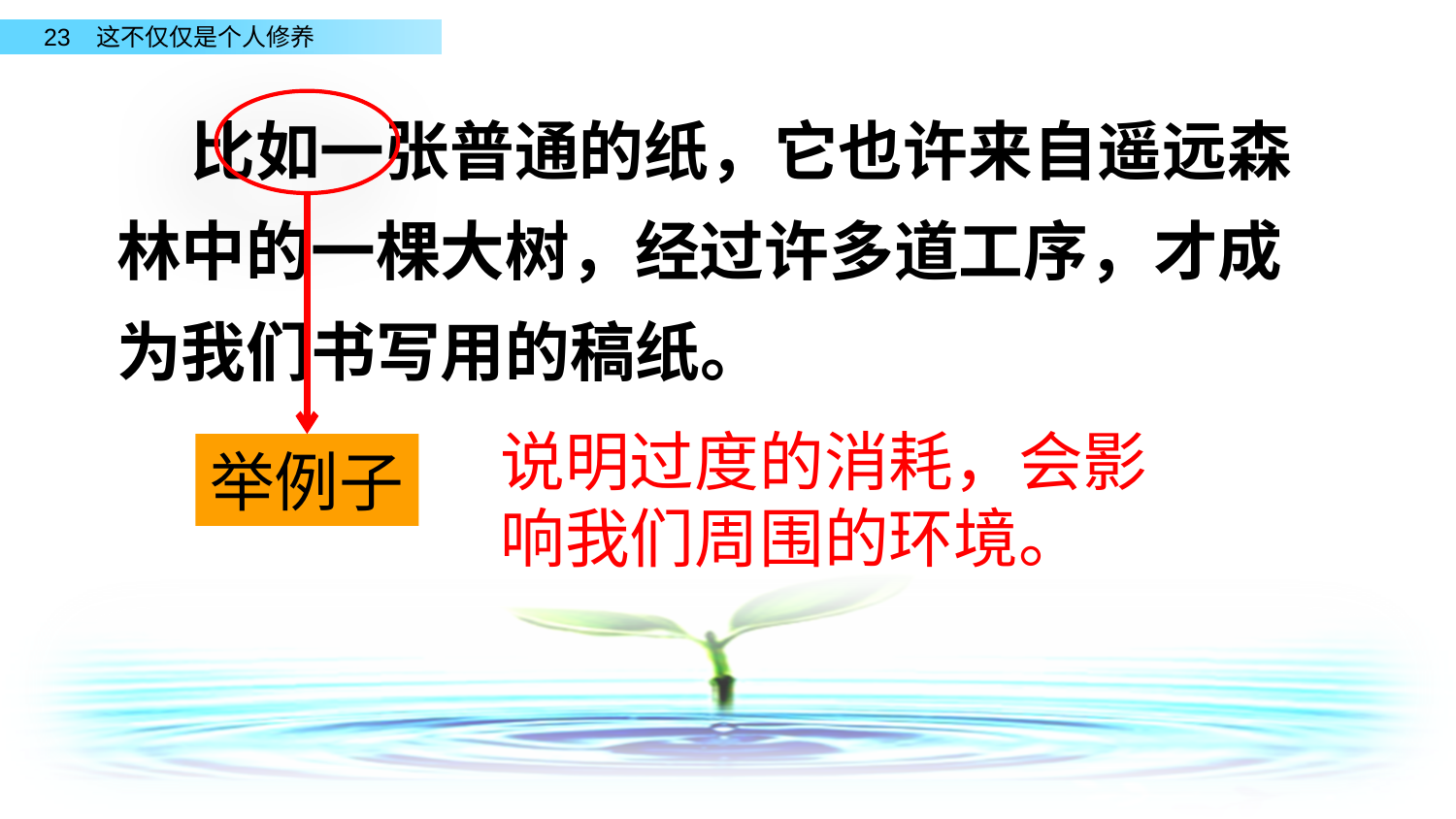

比如一张普通的纸，它也许来自遥远森林中的一棵大树，经过许多道工序，才成为我们书写用的稿纸。

说明过度的消耗，会影响我们周围的环境。
举例子